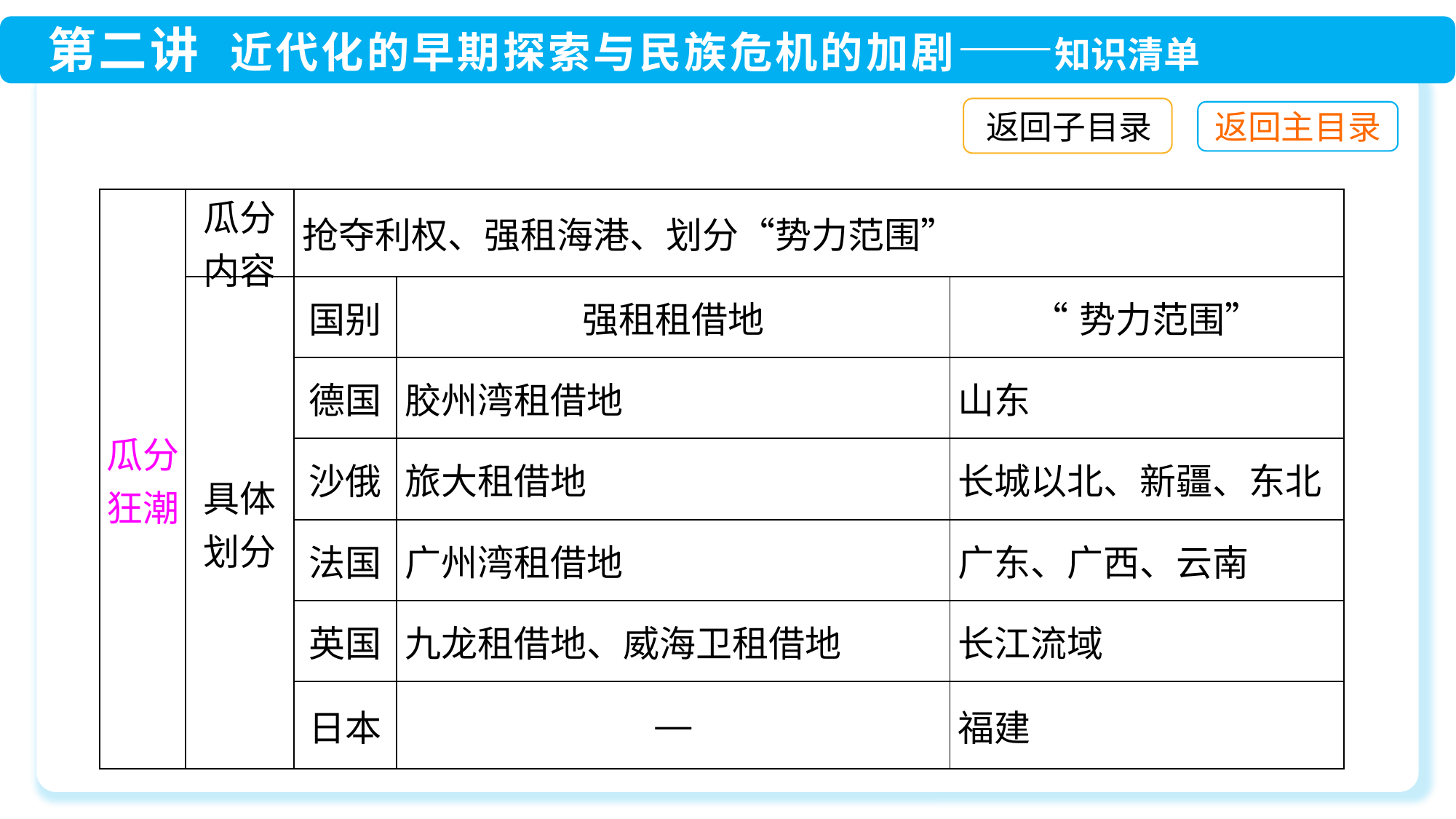

返回子目录
| 瓜分狂潮 | 瓜分内容 | 抢夺利权、强租海港、划分“势力范围” |  |  |
| --- | --- | --- | --- | --- |
|  | 具体划分 | 国别 | 强租租借地 | “势力范围” |
|  |  | 德国 | 胶州湾租借地 | 山东 |
|  |  | 沙俄 | 旅大租借地 | 长城以北、新疆、东北 |
|  |  | 法国 | 广州湾租借地 | 广东、广西、云南 |
|  |  | 英国 | 九龙租借地、威海卫租借地 | 长江流域 |
|  |  | 日本 | — | 福建 |